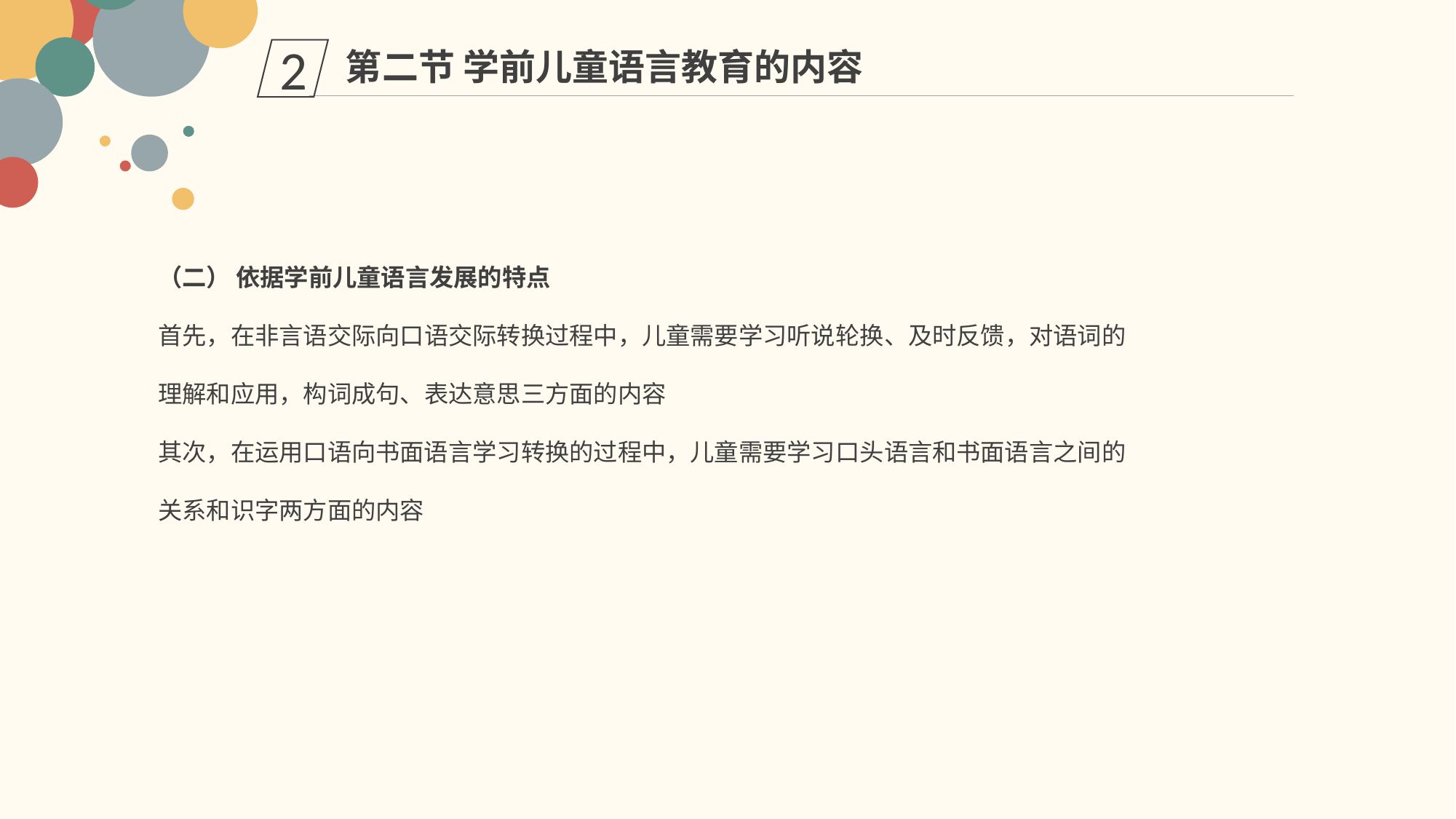

第二节 学前儿童语言教育的内容
2
（二） 依据学前儿童语言发展的特点
首先，在非言语交际向口语交际转换过程中，儿童需要学习听说轮换、及时反馈，对语词的理解和应用，构词成句、表达意思三方面的内容
其次，在运用口语向书面语言学习转换的过程中，儿童需要学习口头语言和书面语言之间的关系和识字两方面的内容